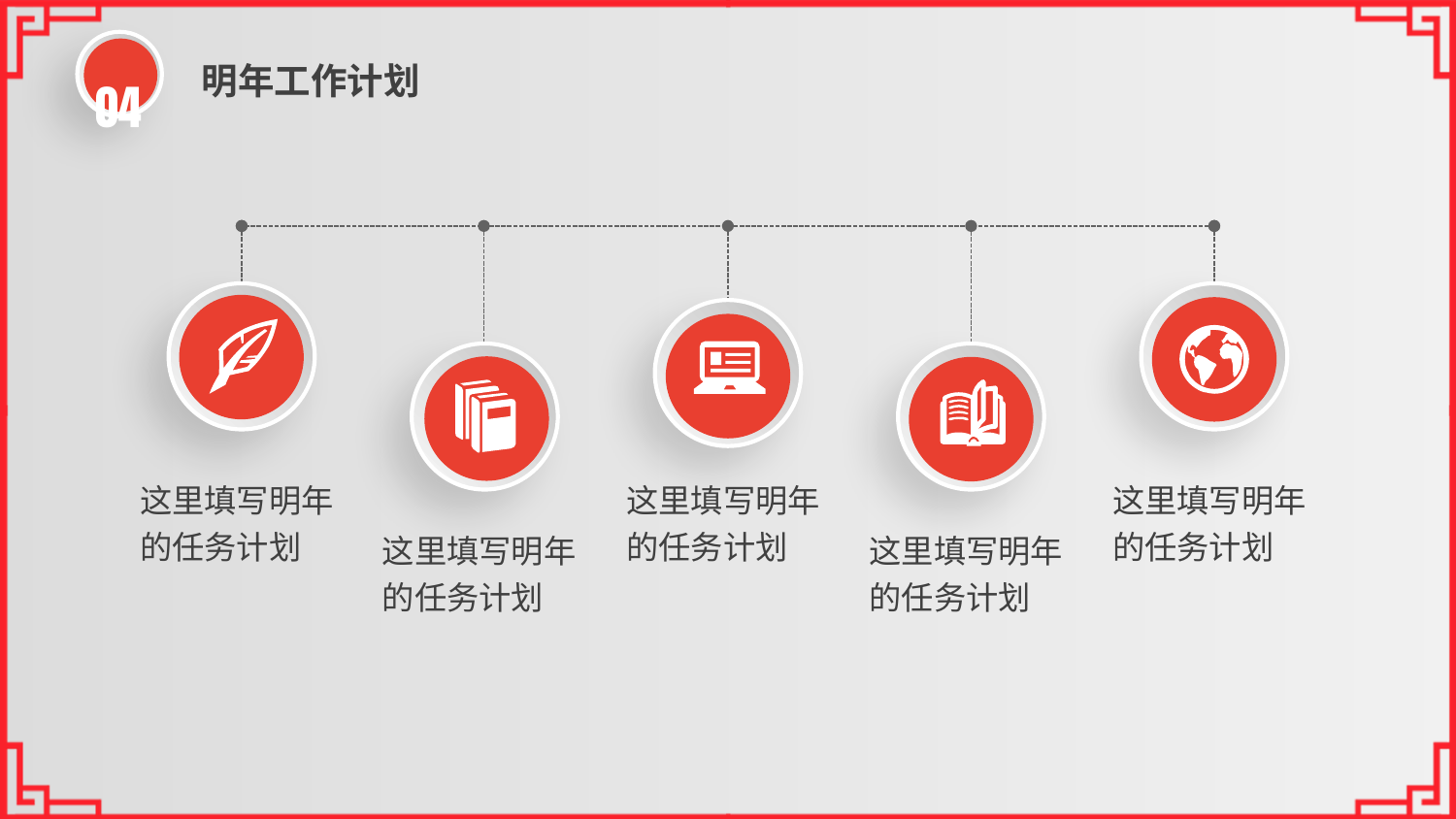

04

明年工作计划

这里填写明年的任务计划
这里填写明年的任务计划
这里填写明年的任务计划
这里填写明年的任务计划
这里填写明年的任务计划